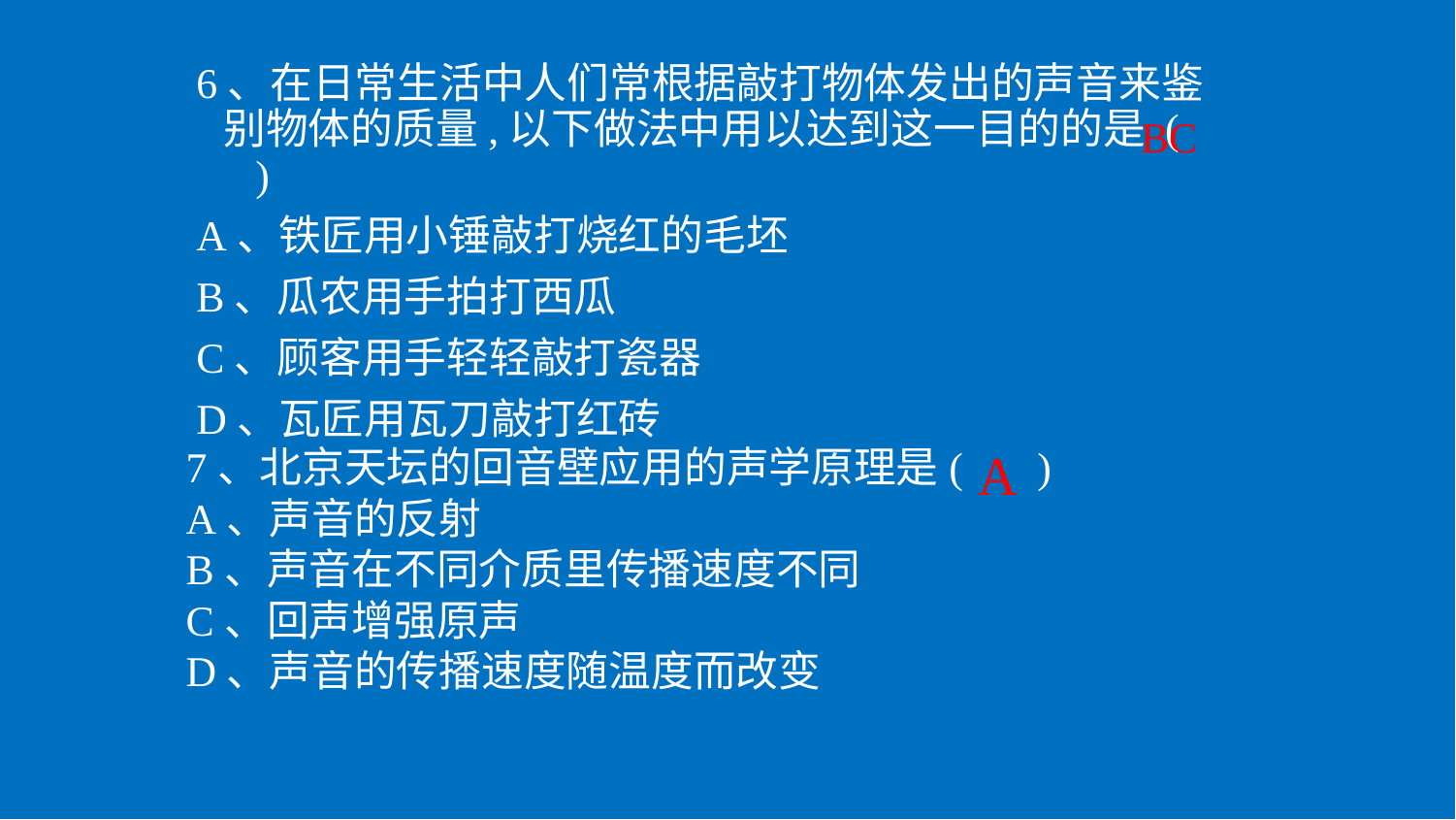

6、在日常生活中人们常根据敲打物体发出的声音来鉴别物体的质量,以下做法中用以达到这一目的的是 (          )
A、铁匠用小锤敲打烧红的毛坯
B、瓜农用手拍打西瓜
C、顾客用手轻轻敲打瓷器
D、瓦匠用瓦刀敲打红砖

BC
7、北京天坛的回音壁应用的声学原理是(       )
A、声音的反射
B、声音在不同介质里传播速度不同
C、回声增强原声
D、声音的传播速度随温度而改变
A